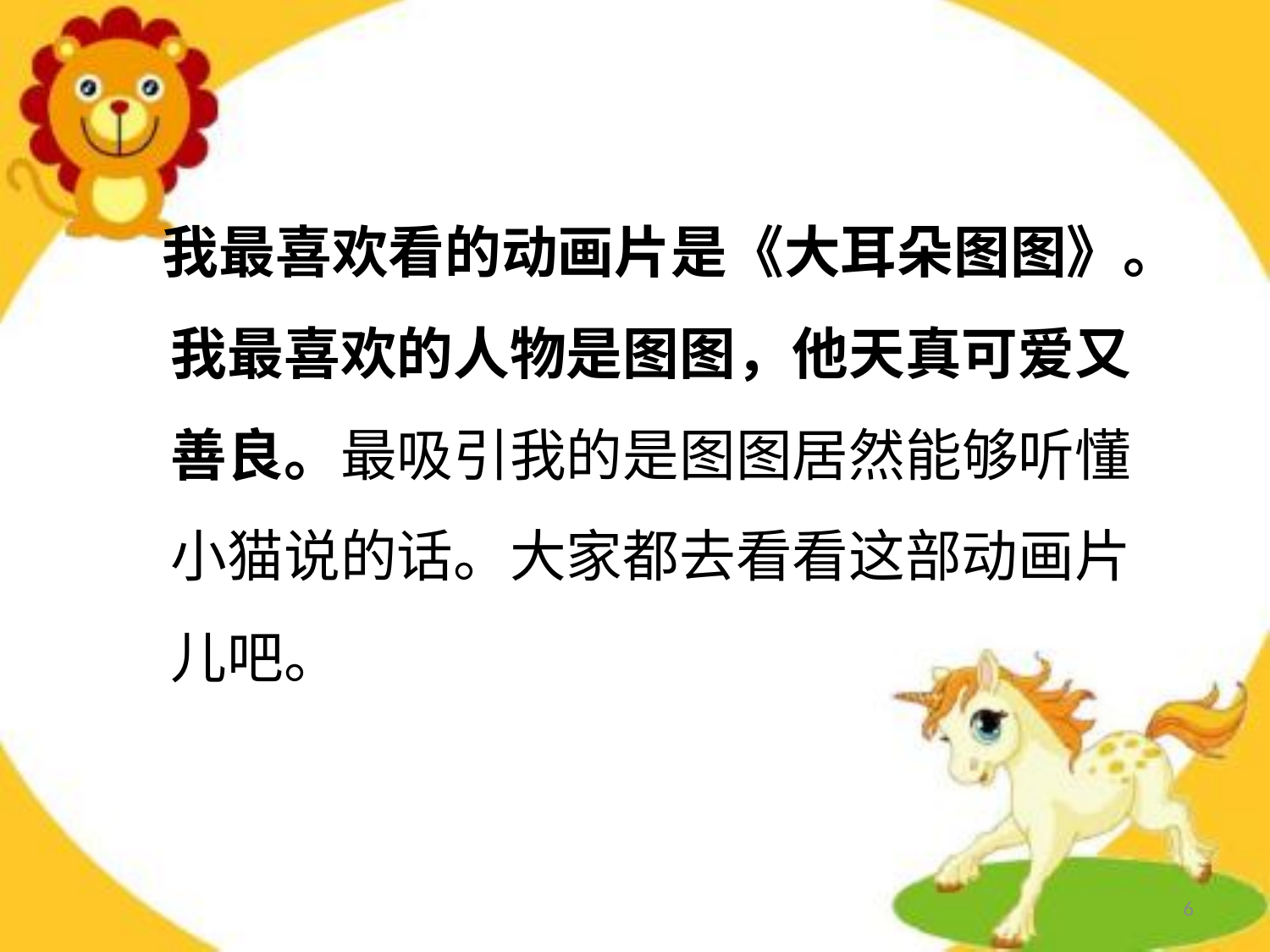

我最喜欢看的动画片是《大耳朵图图》。我最喜欢的人物是图图，他天真可爱又善良。最吸引我的是图图居然能够听懂小猫说的话。大家都去看看这部动画片儿吧。
绿色圃中小学教育http://www.LSPJY.com   绿色圃中学资源网http://cz.Lspjy.com

6